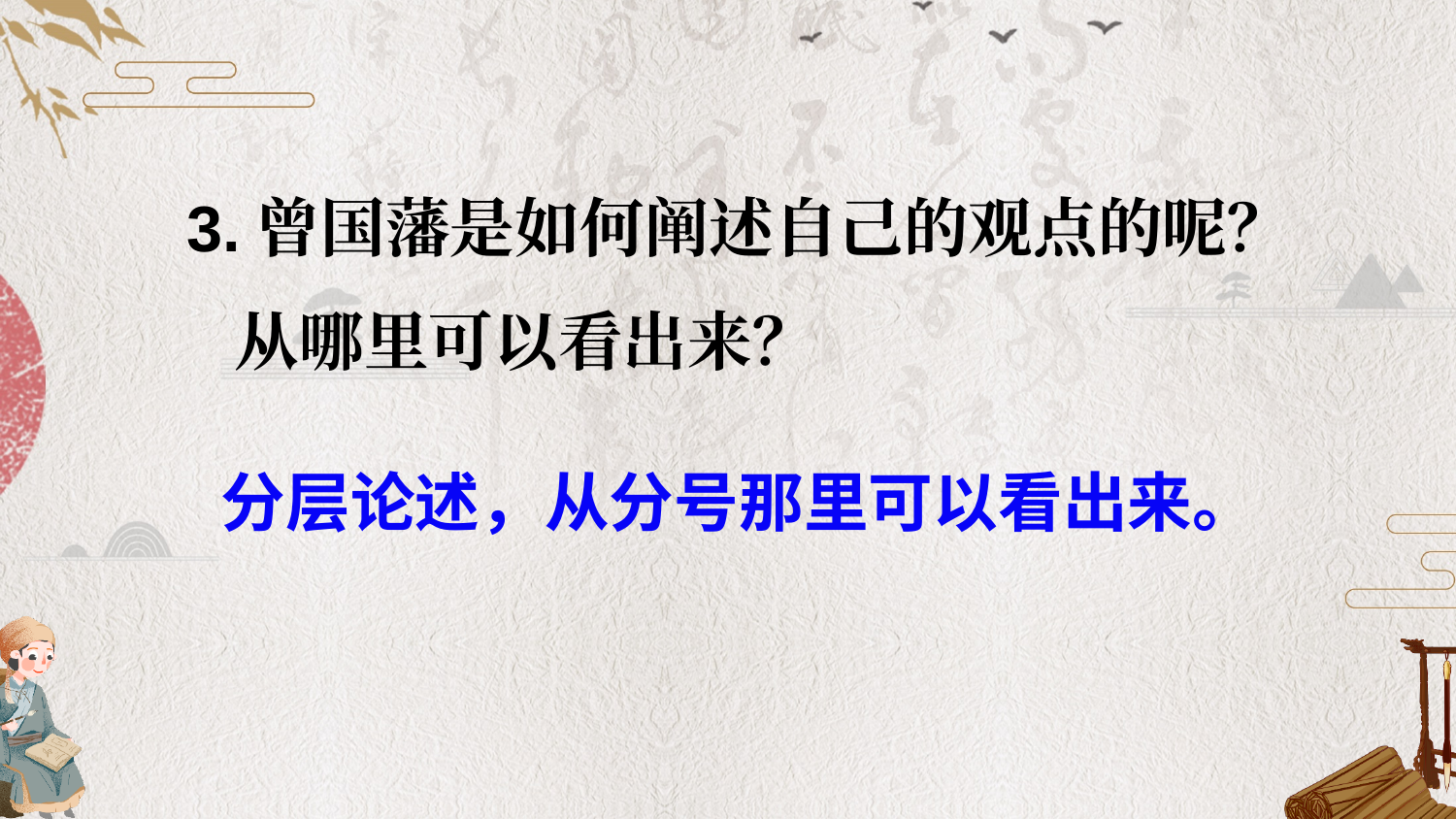

3.曾国藩是如何阐述自己的观点的呢？
  从哪里可以看出来？
分层论述，从分号那里可以看出来。